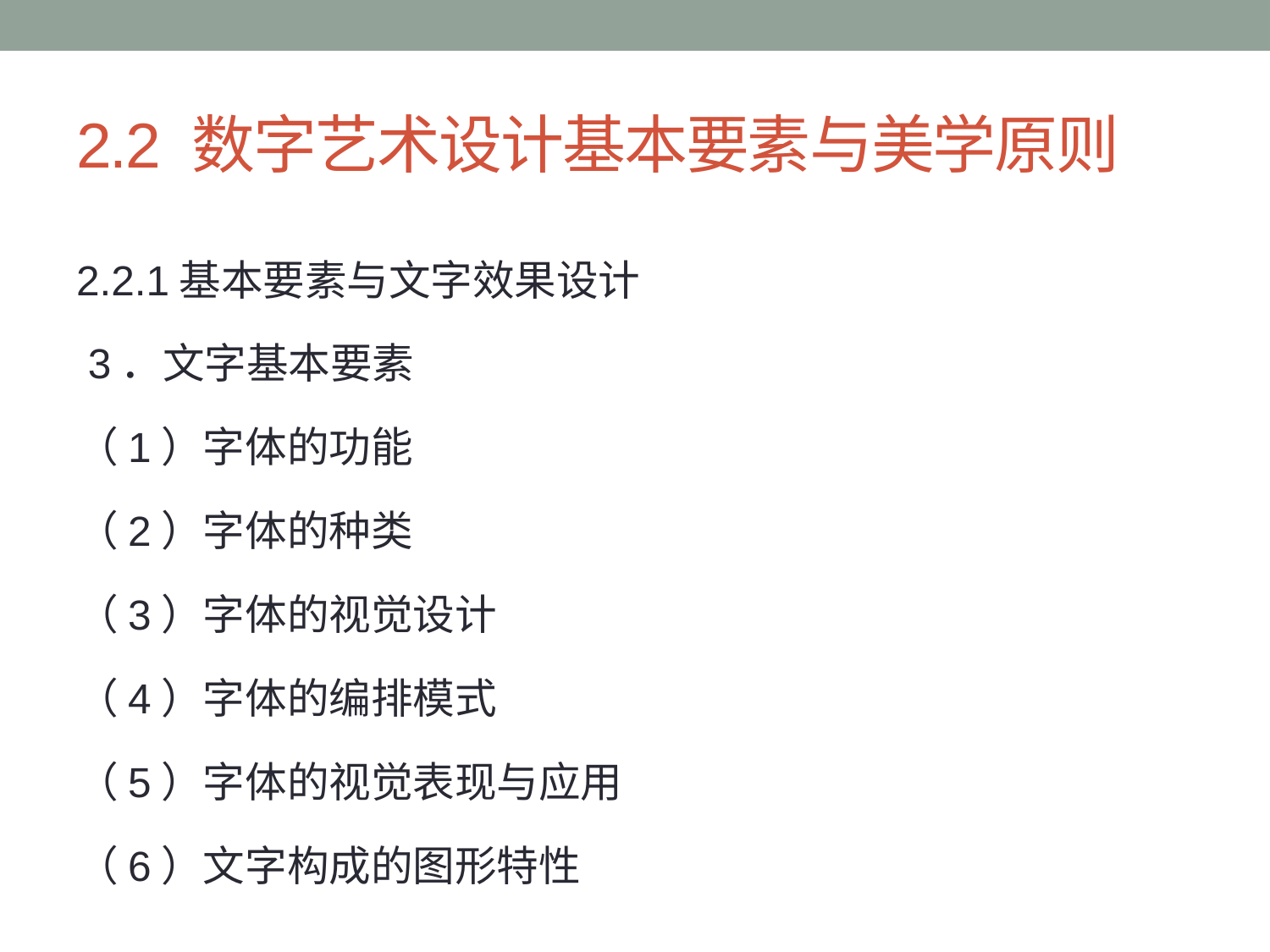

# 2.2 数字艺术设计基本要素与美学原则
2.2.1基本要素与文字效果设计
 3．文字基本要素
（1）字体的功能
（2）字体的种类
（3）字体的视觉设计
（4）字体的编排模式
（5）字体的视觉表现与应用
（6）文字构成的图形特性